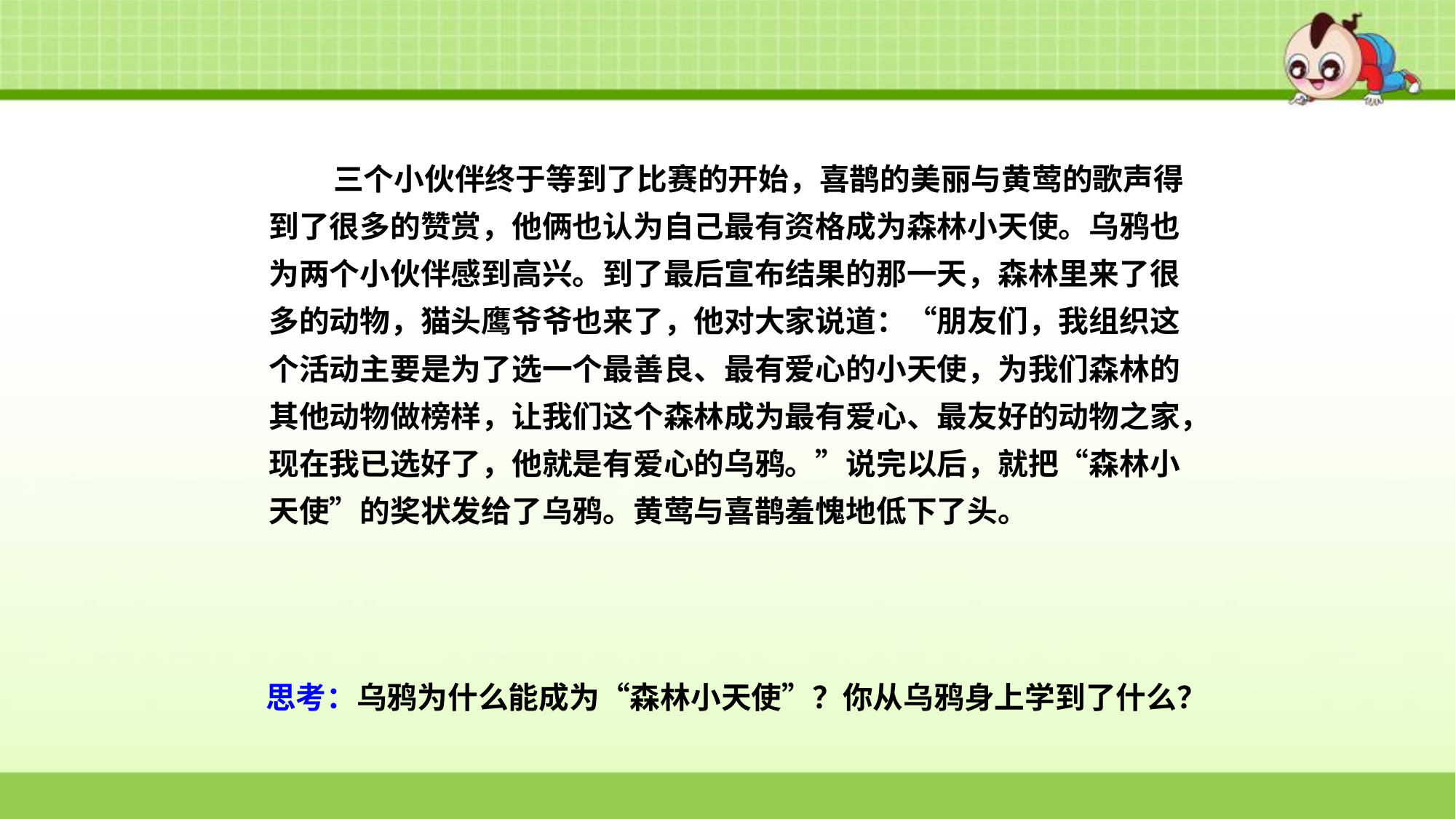

三个小伙伴终于等到了比赛的开始，喜鹊的美丽与黄莺的歌声得到了很多的赞赏，他俩也认为自己最有资格成为森林小天使。乌鸦也为两个小伙伴感到高兴。到了最后宣布结果的那一天，森林里来了很多的动物，猫头鹰爷爷也来了，他对大家说道：“朋友们，我组织这个活动主要是为了选一个最善良、最有爱心的小天使，为我们森林的其他动物做榜样，让我们这个森林成为最有爱心、最友好的动物之家，现在我已选好了，他就是有爱心的乌鸦。”说完以后，就把“森林小天使”的奖状发给了乌鸦。黄莺与喜鹊羞愧地低下了头。
思考：乌鸦为什么能成为“森林小天使”？你从乌鸦身上学到了什么？